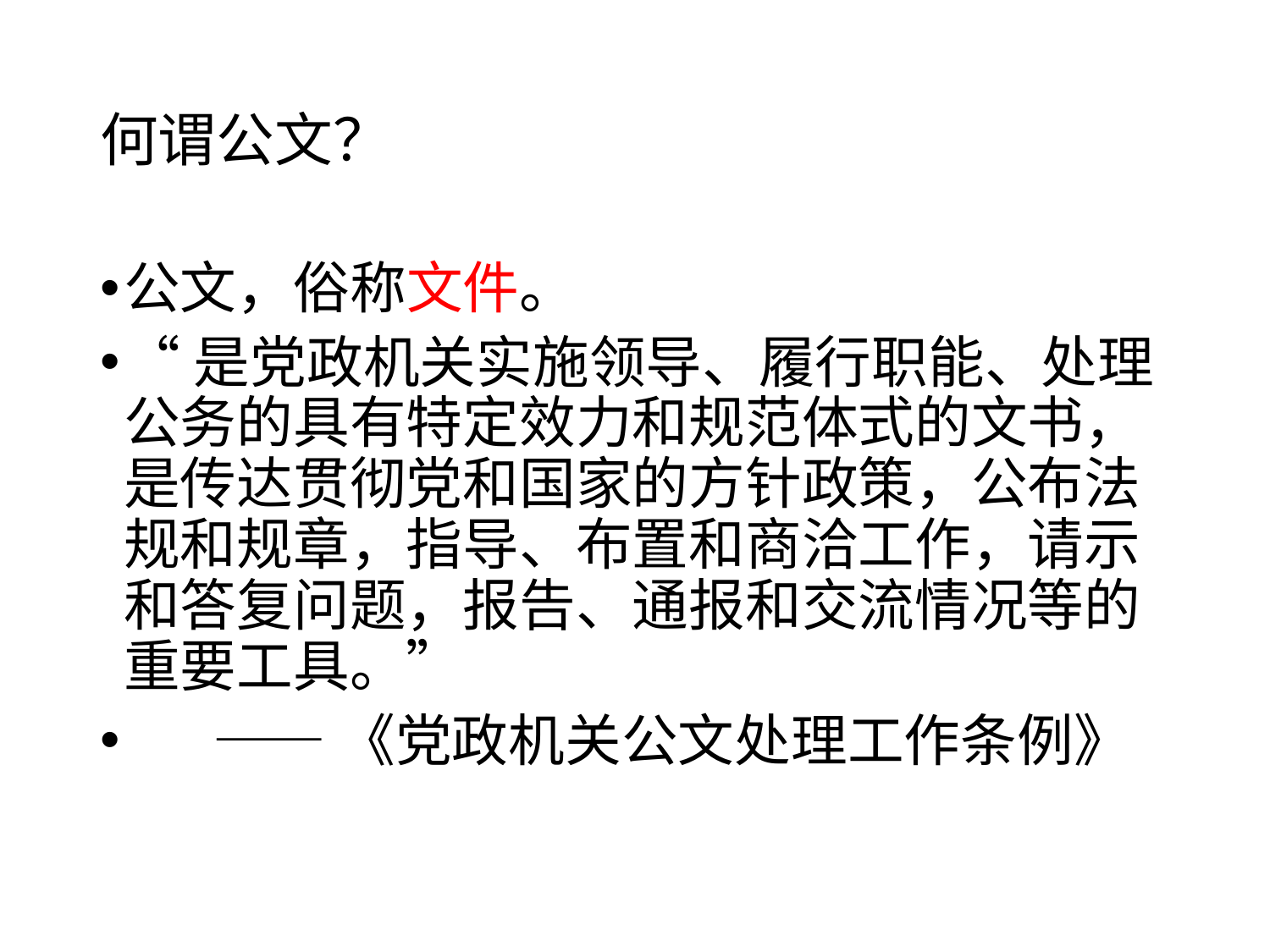

# 何谓公文？
公文，俗称文件。
“是党政机关实施领导、履行职能、处理公务的具有特定效力和规范体式的文书，是传达贯彻党和国家的方针政策，公布法规和规章，指导、布置和商洽工作，请示和答复问题，报告、通报和交流情况等的重要工具。”
       ——《党政机关公文处理工作条例》